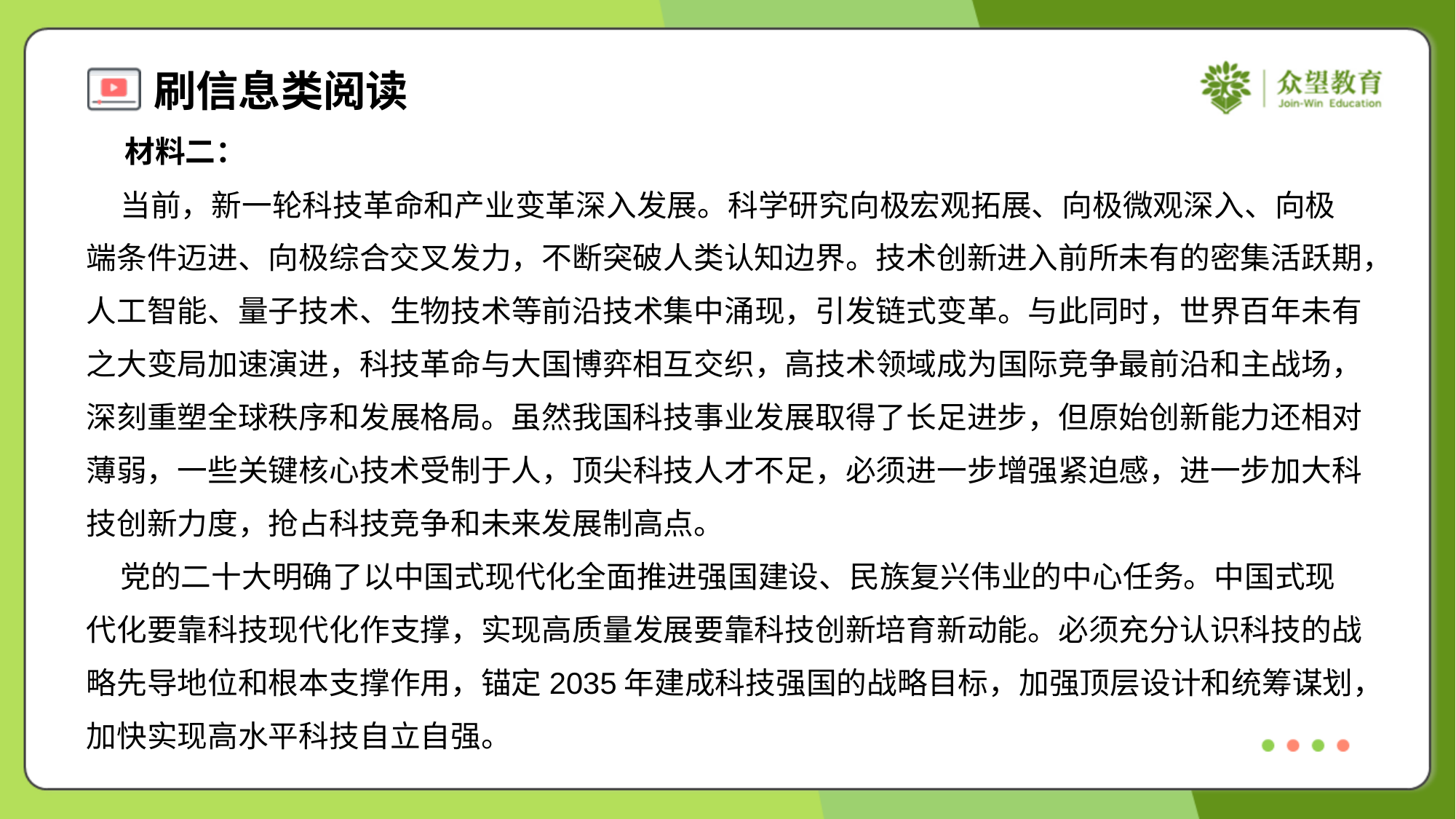

材料二：
    当前，新一轮科技革命和产业变革深入发展。科学研究向极宏观拓展、向极微观深入、向极
端条件迈进、向极综合交叉发力，不断突破人类认知边界。技术创新进入前所未有的密集活跃期，
人工智能、量子技术、生物技术等前沿技术集中涌现，引发链式变革。与此同时，世界百年未有
之大变局加速演进，科技革命与大国博弈相互交织，高技术领域成为国际竞争最前沿和主战场，
深刻重塑全球秩序和发展格局。虽然我国科技事业发展取得了长足进步，但原始创新能力还相对
薄弱，一些关键核心技术受制于人，顶尖科技人才不足，必须进一步增强紧迫感，进一步加大科
技创新力度，抢占科技竞争和未来发展制高点。
    党的二十大明确了以中国式现代化全面推进强国建设、民族复兴伟业的中心任务。中国式现
代化要靠科技现代化作支撑，实现高质量发展要靠科技创新培育新动能。必须充分认识科技的战
略先导地位和根本支撑作用，锚定2035年建成科技强国的战略目标，加强顶层设计和统筹谋划，
加快实现高水平科技自立自强。